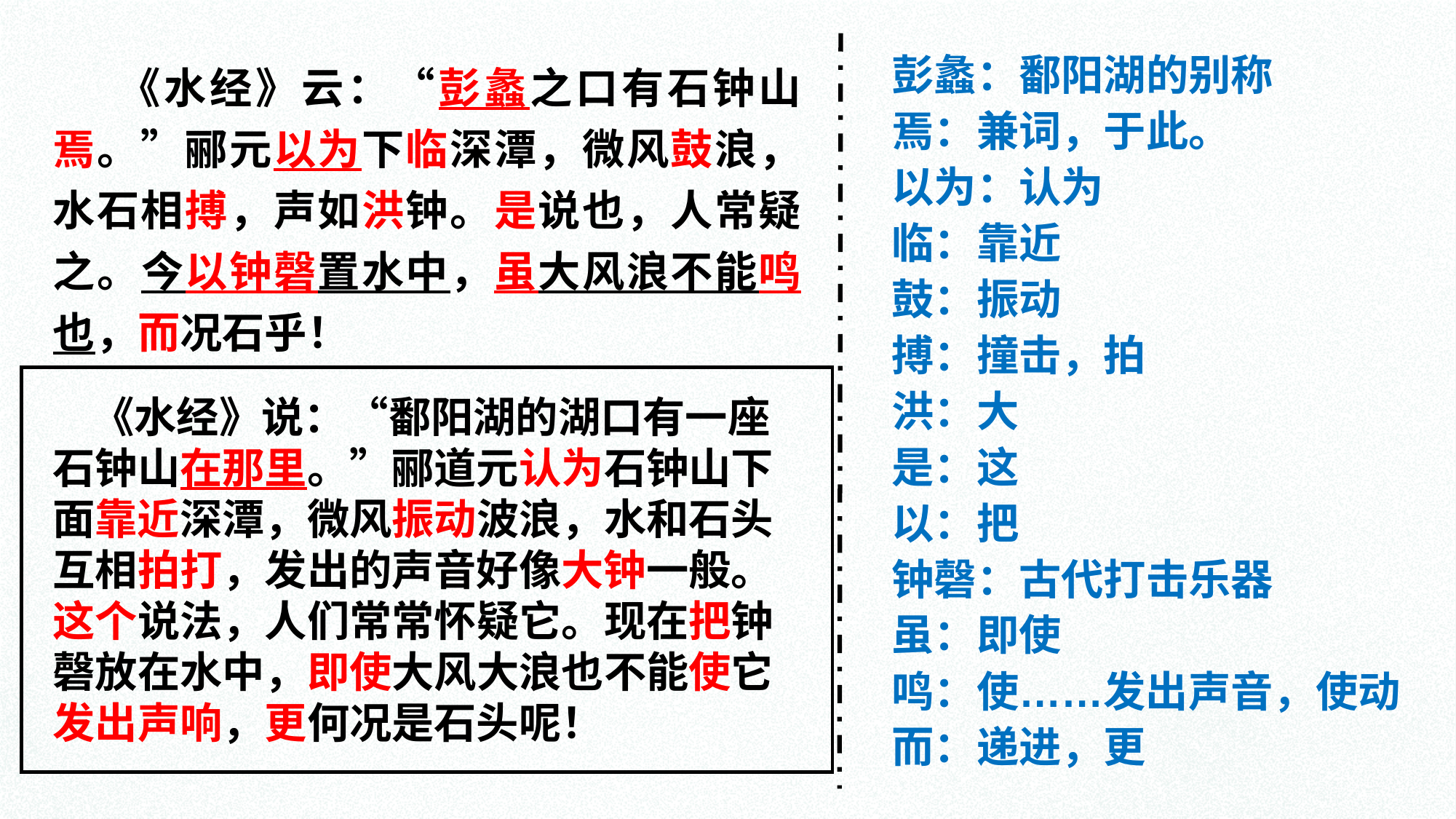

彭蠡：鄱阳湖的别称
焉：兼词，于此。
以为：认为
临：靠近
鼓：振动
搏：撞击，拍
洪：大
是：这
以：把
钟磬：古代打击乐器
虽：即使
鸣：使……发出声音，使动
而：递进，更
    《水经》云：“彭蠡之口有石钟山焉。”郦元以为下临深潭，微风鼓浪，水石相搏，声如洪钟。是说也，人常疑之。今以钟磬置水中，虽大风浪不能鸣也，而况石乎！

   《水经》说：“鄱阳湖的湖口有一座石钟山在那里。”郦道元认为石钟山下面靠近深潭，微风振动波浪，水和石头互相拍打，发出的声音好像大钟一般。这个说法，人们常常怀疑它。现在把钟磬放在水中，即使大风大浪也不能使它发出声响，更何况是石头呢！